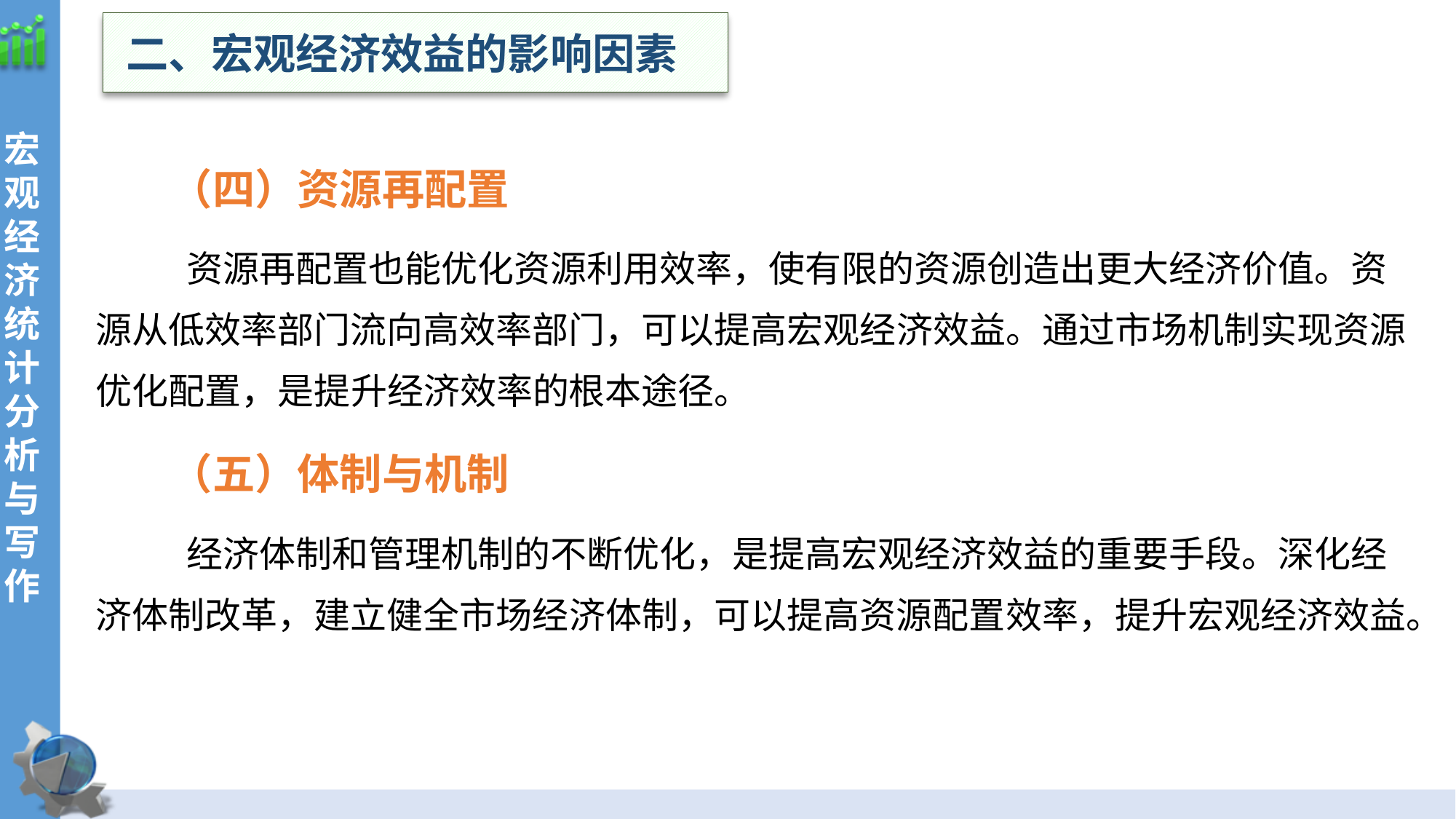

二、宏观经济效益的影响因素

        （四）资源再配置
          资源再配置也能优化资源利用效率，使有限的资源创造出更大经济价值。资源从低效率部门流向高效率部门，可以提高宏观经济效益。通过市场机制实现资源优化配置，是提升经济效率的根本途径。
        （五）体制与机制
          经济体制和管理机制的不断优化，是提高宏观经济效益的重要手段。深化经济体制改革，建立健全市场经济体制，可以提高资源配置效率，提升宏观经济效益。

8